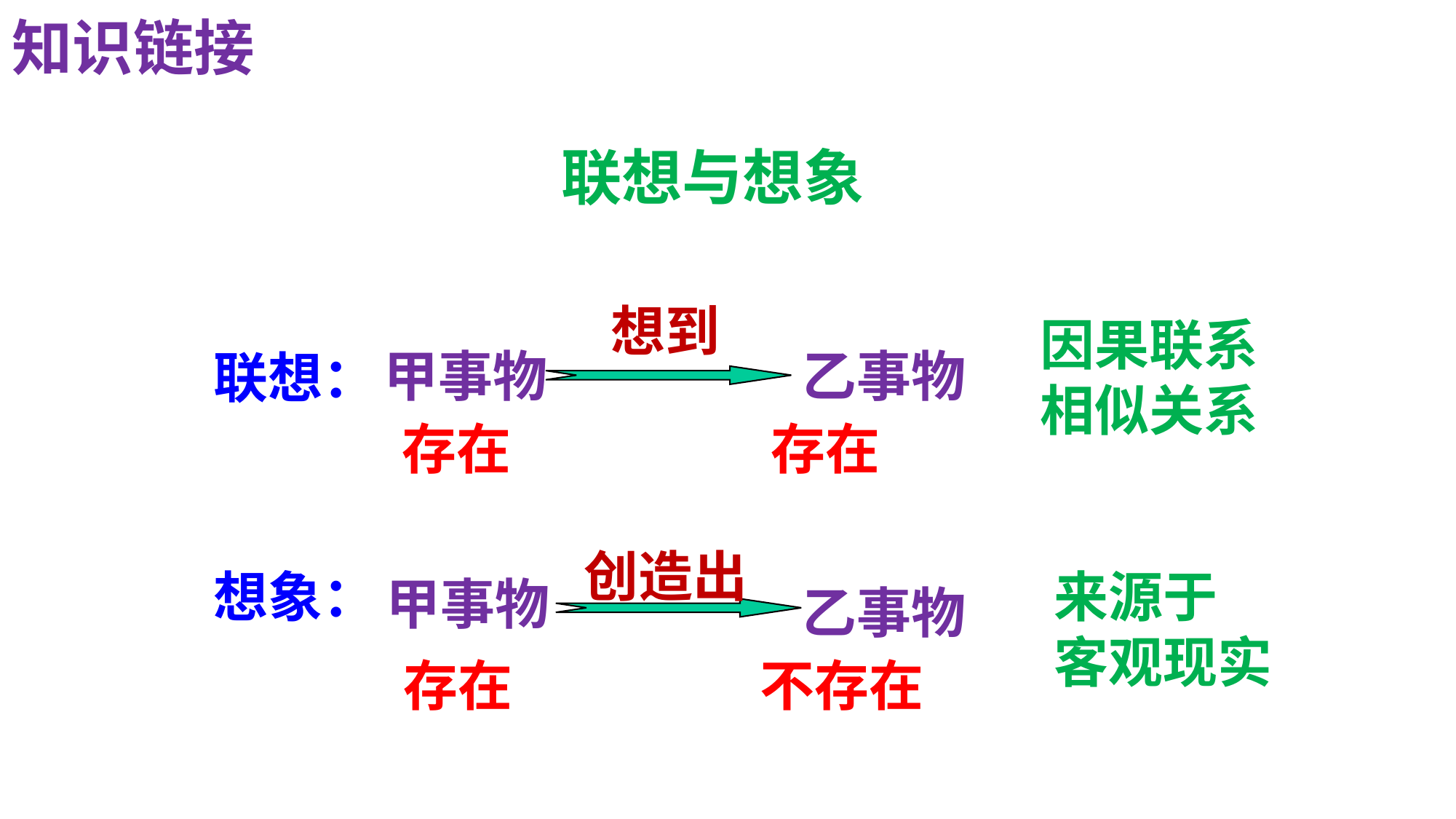

知识链接
联想与想象
想到
因果联系
相似关系
甲事物
乙事物
联想：

存在                     存在

创造出
想象：
来源于
客观现实
甲事物
乙事物

  存在                    不存在